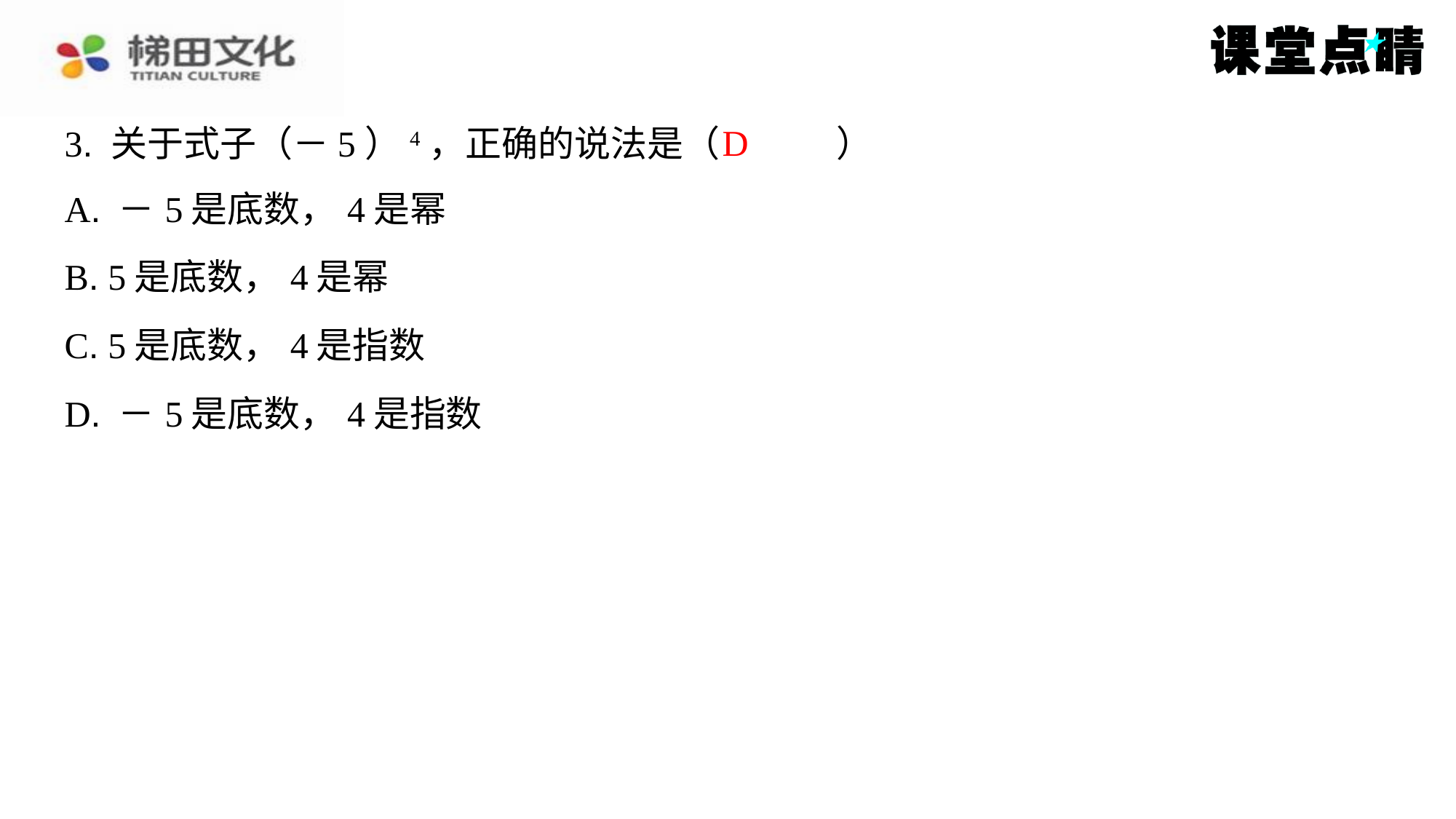

D
3. 关于式子（－5）4，正确的说法是（　D　）
| A. －5是底数，4是幂 |
| --- |
| B. 5是底数，4是幂 |
| C. 5是底数，4是指数 |
| D. －5是底数，4是指数 |